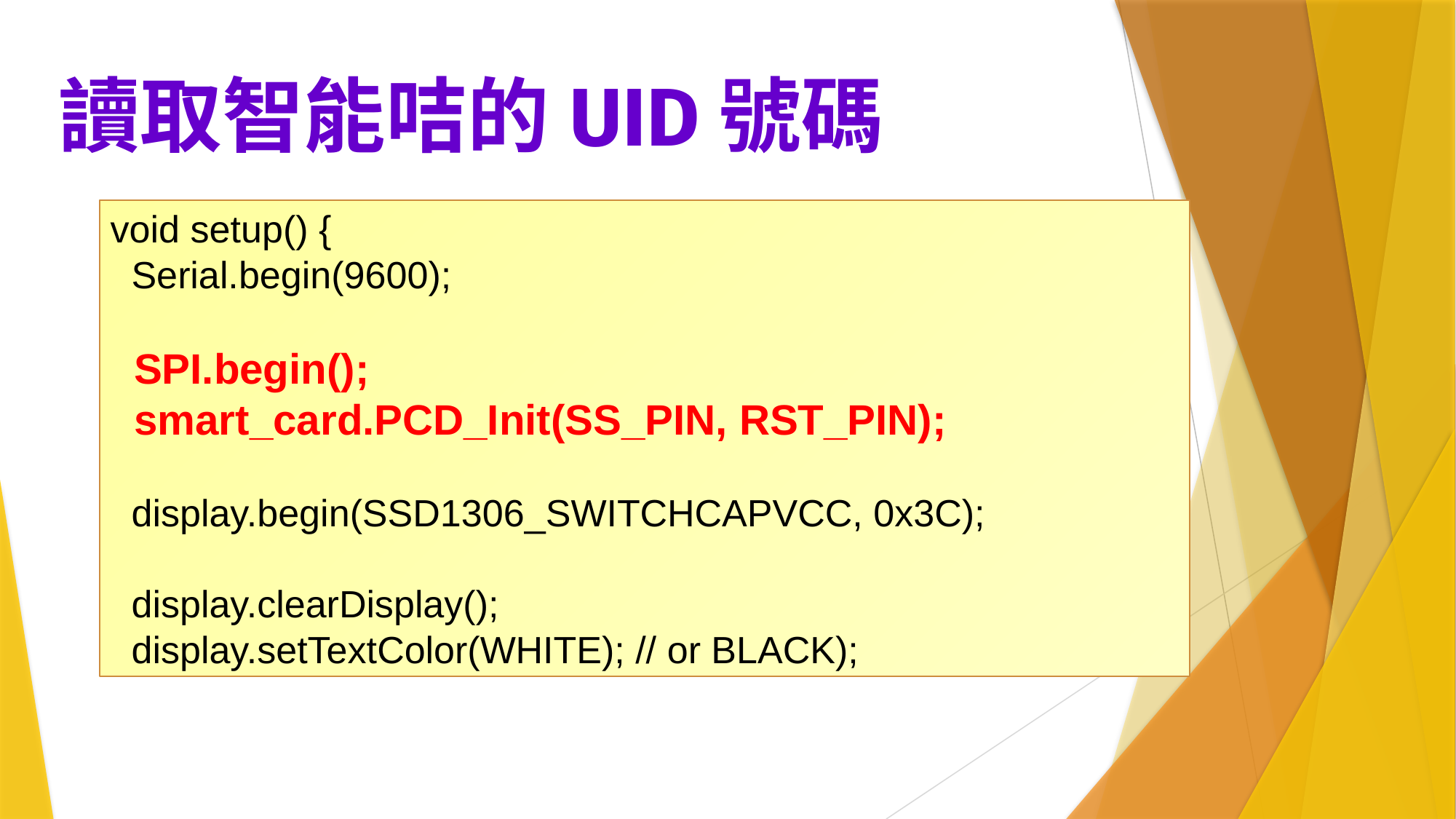

# 讀取智能咭的UID號碼
void setup() {
  Serial.begin(9600);

  SPI.begin();
  smart_card.PCD_Init(SS_PIN, RST_PIN);

  display.begin(SSD1306_SWITCHCAPVCC, 0x3C);

  display.clearDisplay();
  display.setTextColor(WHITE); // or BLACK);